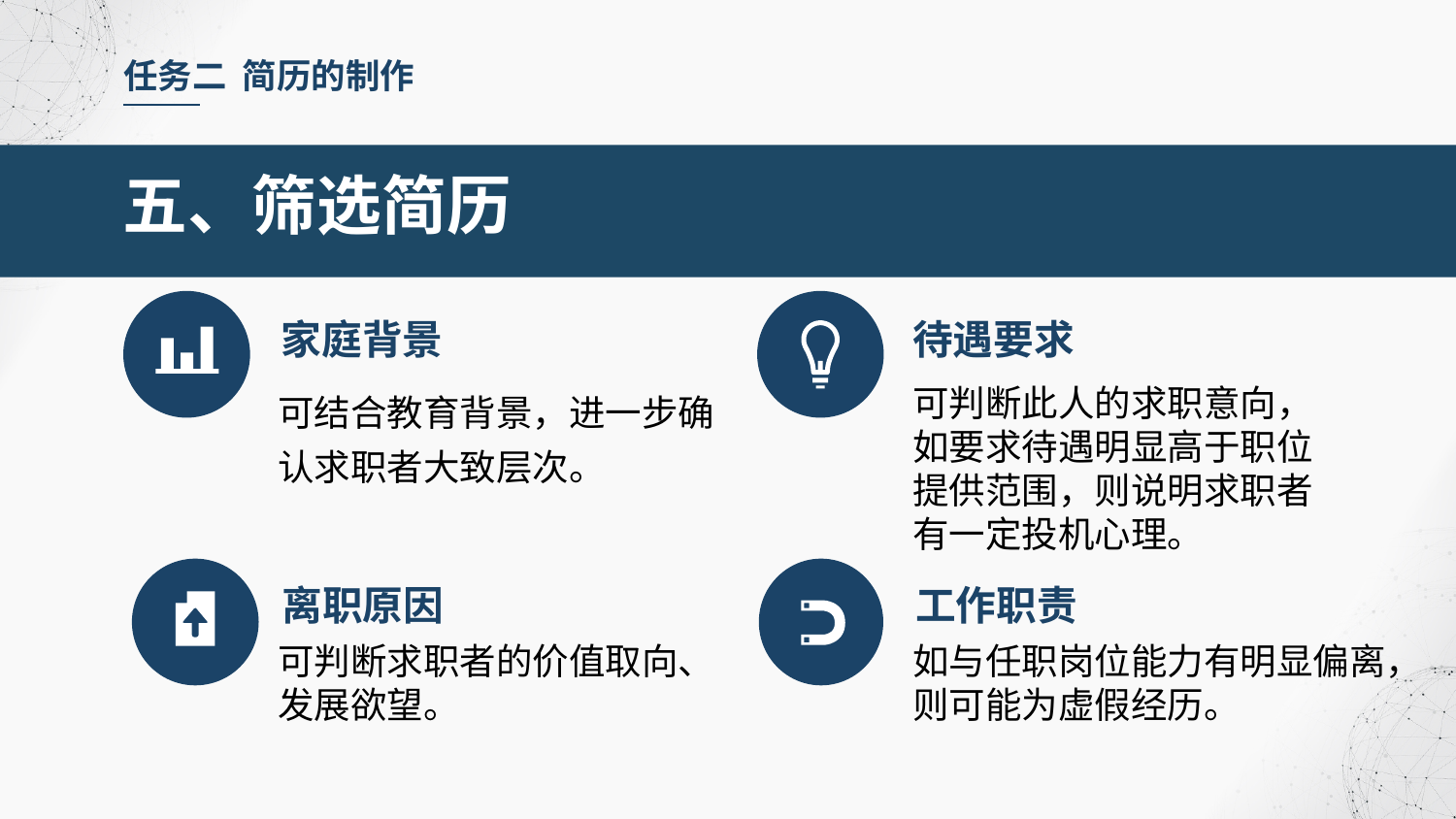

任务二  简历的制作

五、筛选简历

家庭背景
待遇要求
可结合教育背景，进一步确认求职者大致层次。
可判断此人的求职意向，如要求待遇明显高于职位提供范围，则说明求职者有一定投机心理。

离职原因
工作职责
可判断求职者的价值取向、发展欲望。
如与任职岗位能力有明显偏离，则可能为虚假经历。